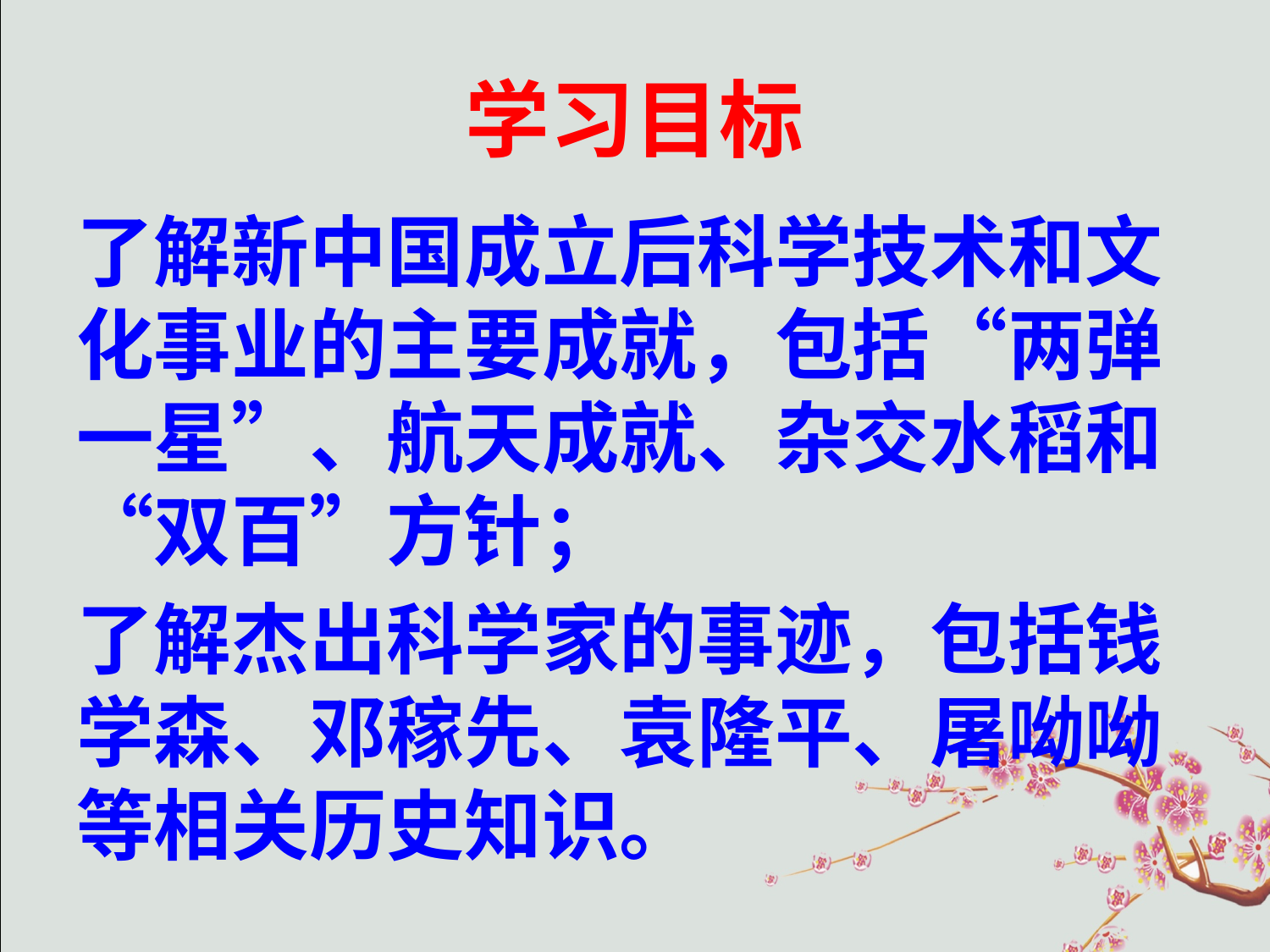

# 学习目标
了解新中国成立后科学技术和文化事业的主要成就，包括“两弹一星”、航天成就、杂交水稻和“双百”方针；
了解杰出科学家的事迹，包括钱学森、邓稼先、袁隆平、屠呦呦等相关历史知识。